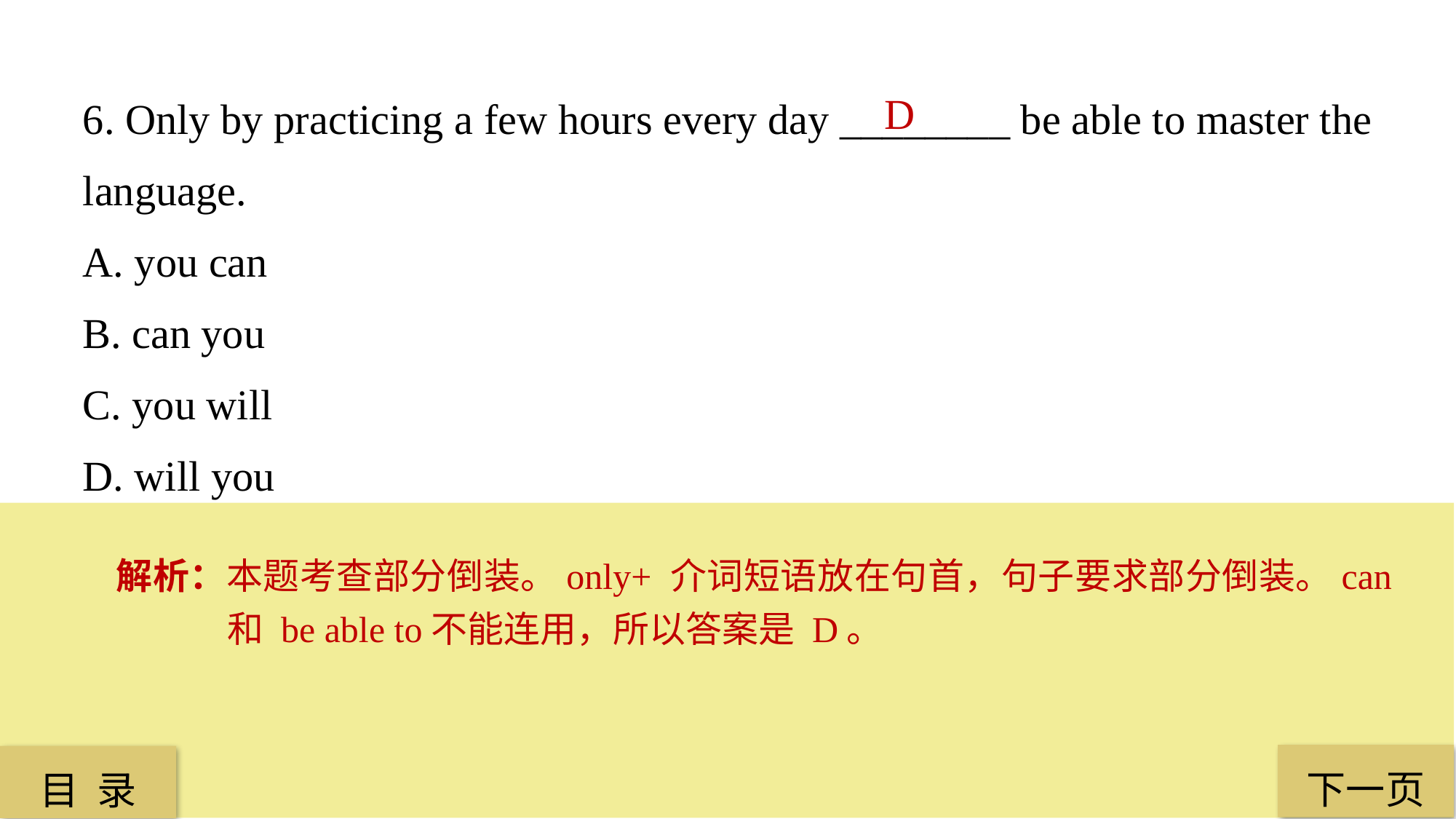

6. Only by practicing a few hours every day ________ be able to master the language.
A. you can
B. can you
C. you will
D. will you
D
解析：本题考查部分倒装。only+ 介词短语放在句首，句子要求部分倒装。can 和 be able to不能连用，所以答案是 D。